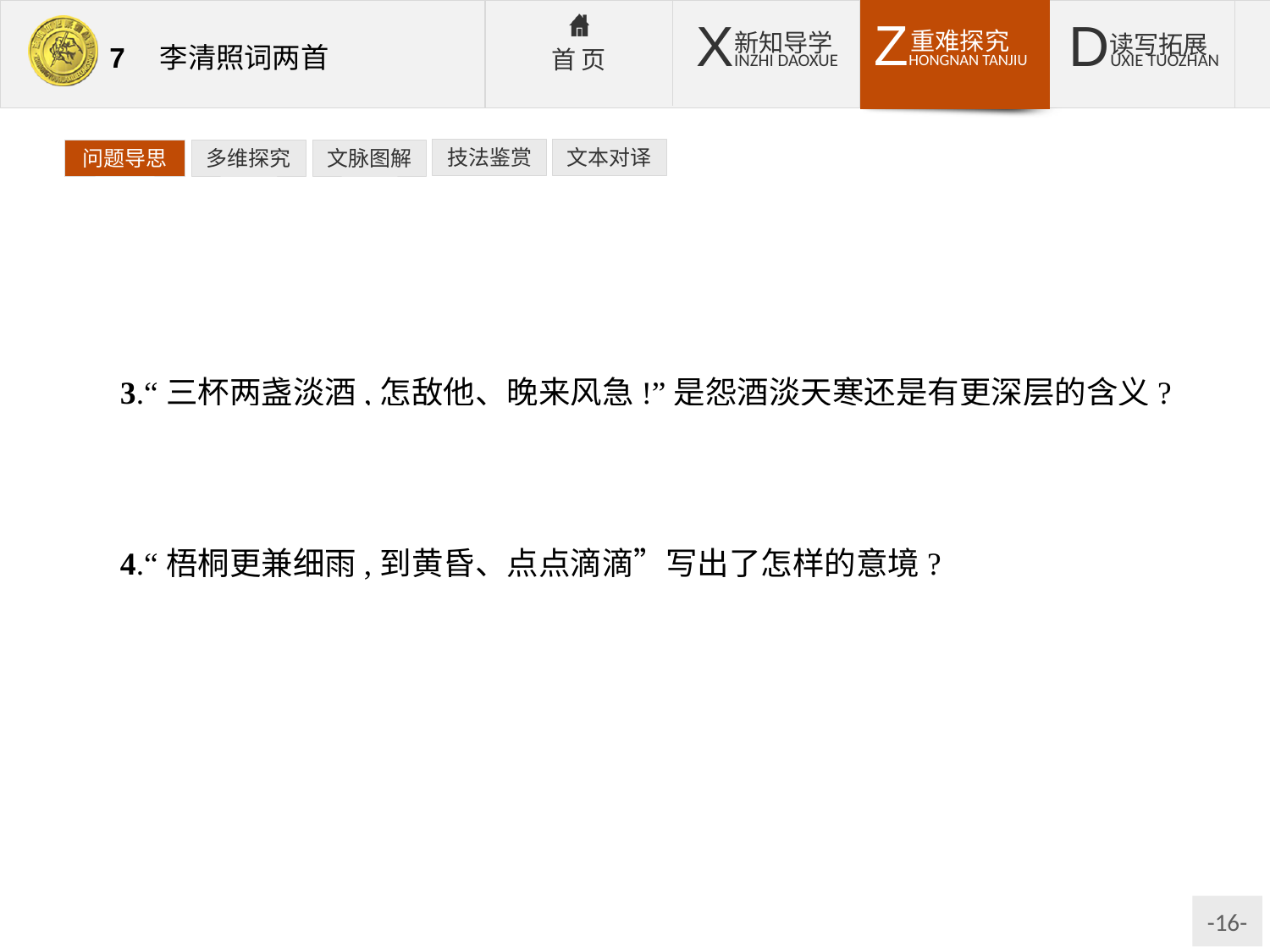

技法鉴赏
文本对译
问题导思
多维探究
文脉图解
3.“三杯两盏淡酒,怎敌他、晚来风急!”是怨酒淡天寒还是有更深层的含义?
提示:这两句其实是说愁“浓”,以至用酒消愁却不抵事。一个“淡”字,表明作者晚年是何等的凄凉,心境是何等的凄苦。
4.“梧桐更兼细雨,到黄昏、点点滴滴”写出了怎样的意境?
提示:此处将凄凉的景色与痛苦的心情交融在一起,使词的意境更为深远。